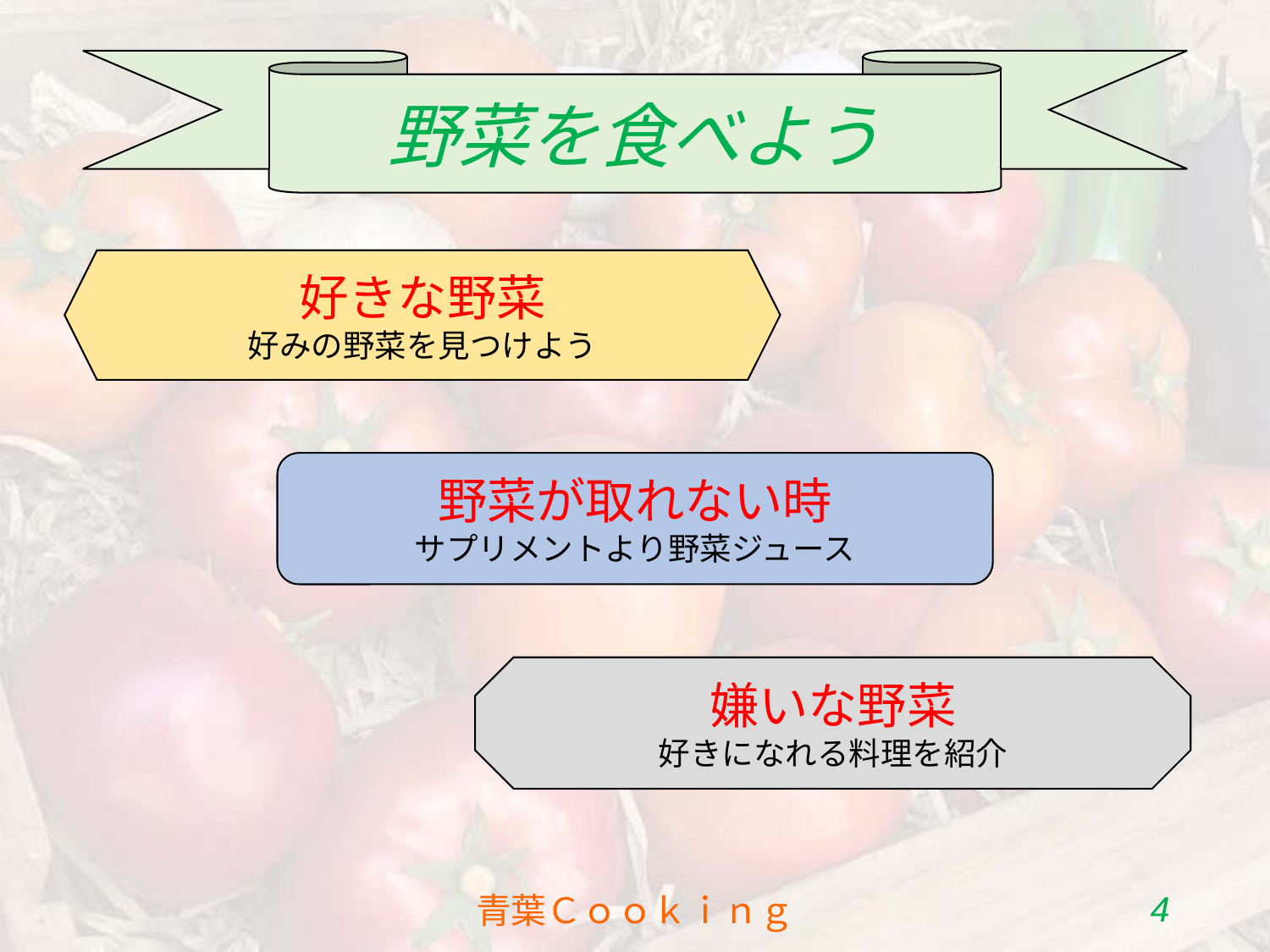

野菜を食べよう
好きな野菜
好みの野菜を見つけよう
野菜が取れない時
サプリメントより野菜ジュース
嫌いな野菜
好きになれる料理を紹介
4